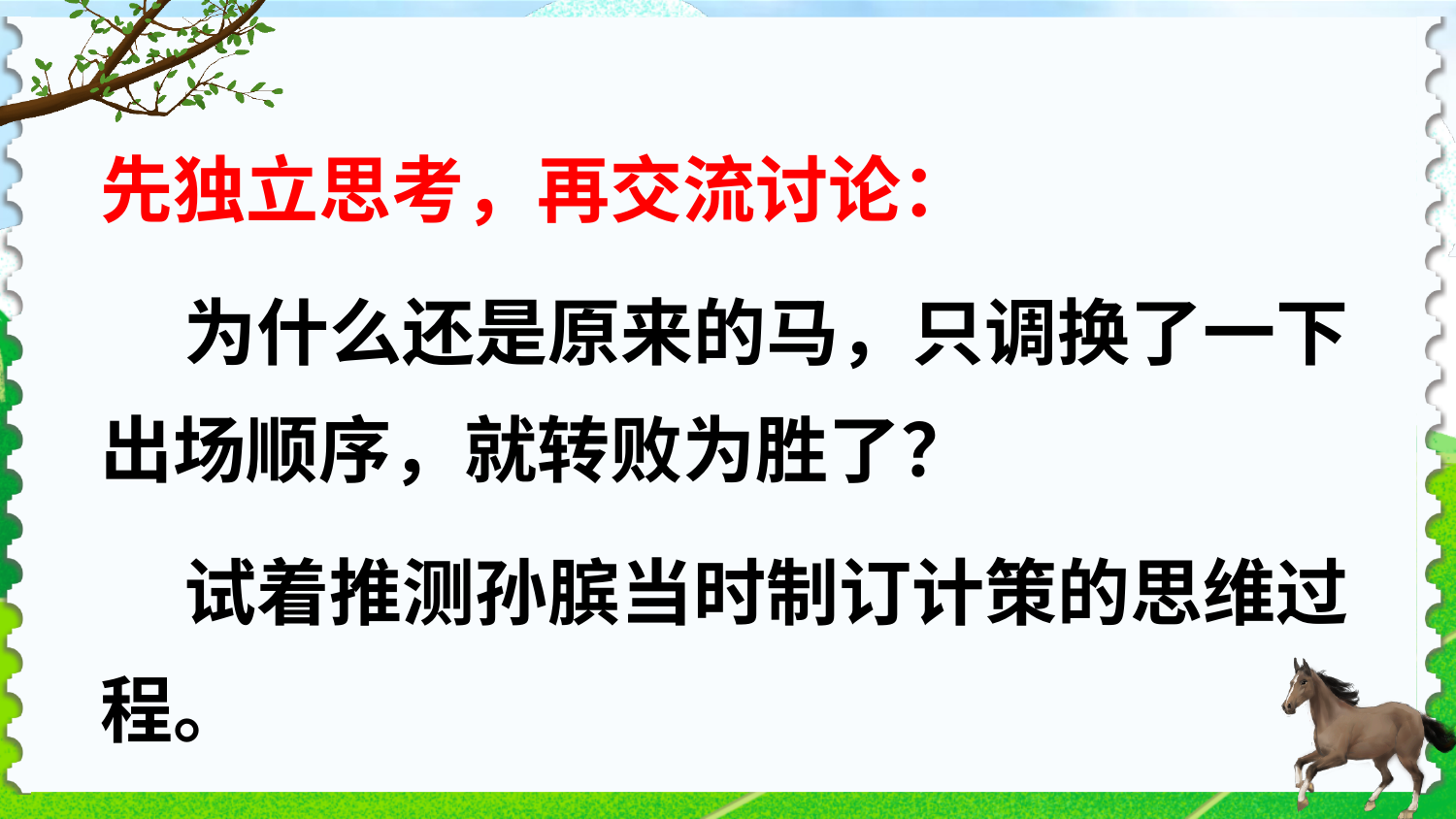

先独立思考，再交流讨论：
    为什么还是原来的马，只调换了一下出场顺序，就转败为胜了？
    试着推测孙膑当时制订计策的思维过程。